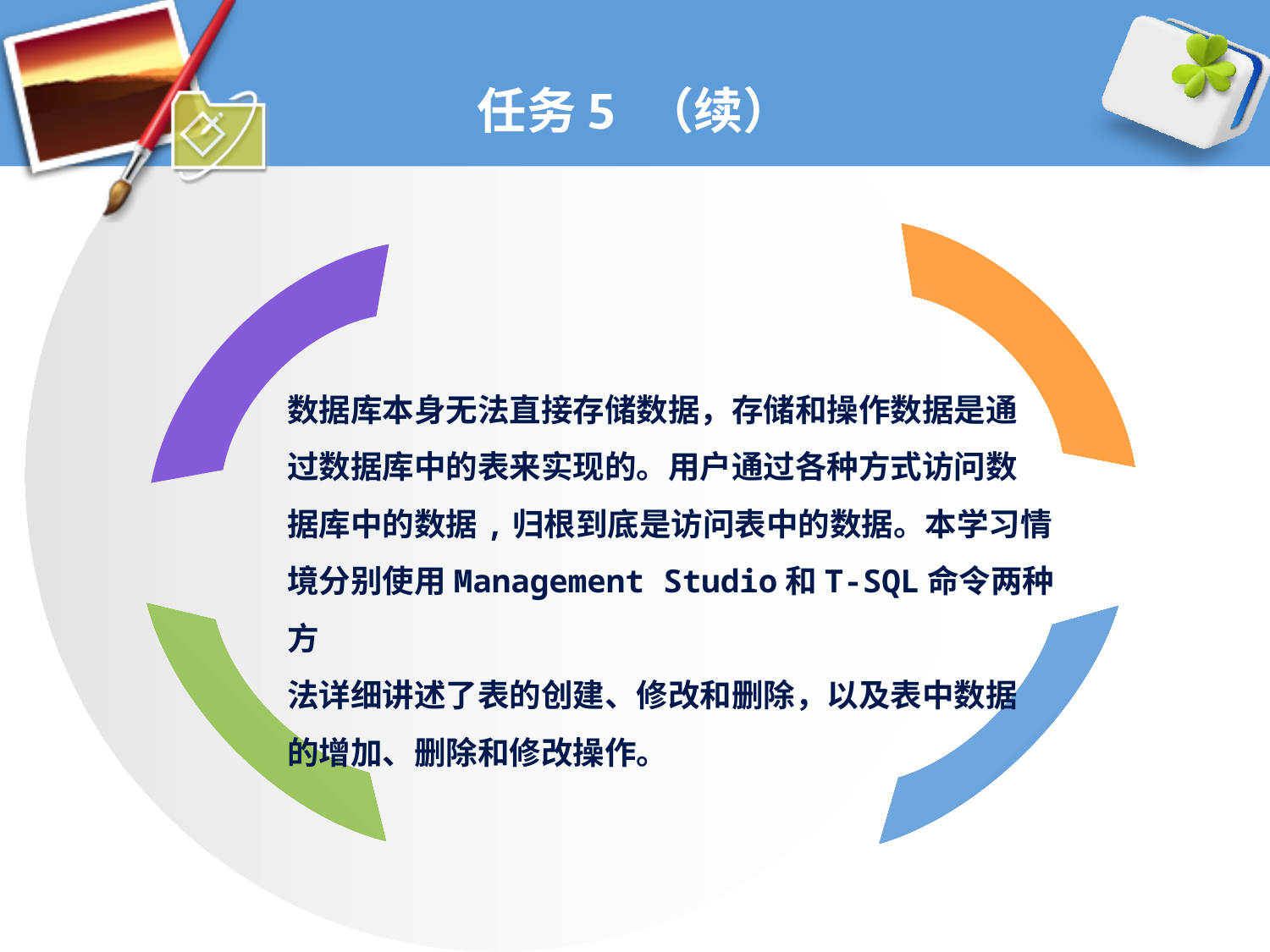

# 任务5  （续）

数据库本身无法直接存储数据，存储和操作数据是通
过数据库中的表来实现的。用户通过各种方式访问数
据库中的数据,归根到底是访问表中的数据。本学习情
境分别使用Management Studio和T-SQL命令两种方
法详细讲述了表的创建、修改和删除，以及表中数据
的增加、删除和修改操作。